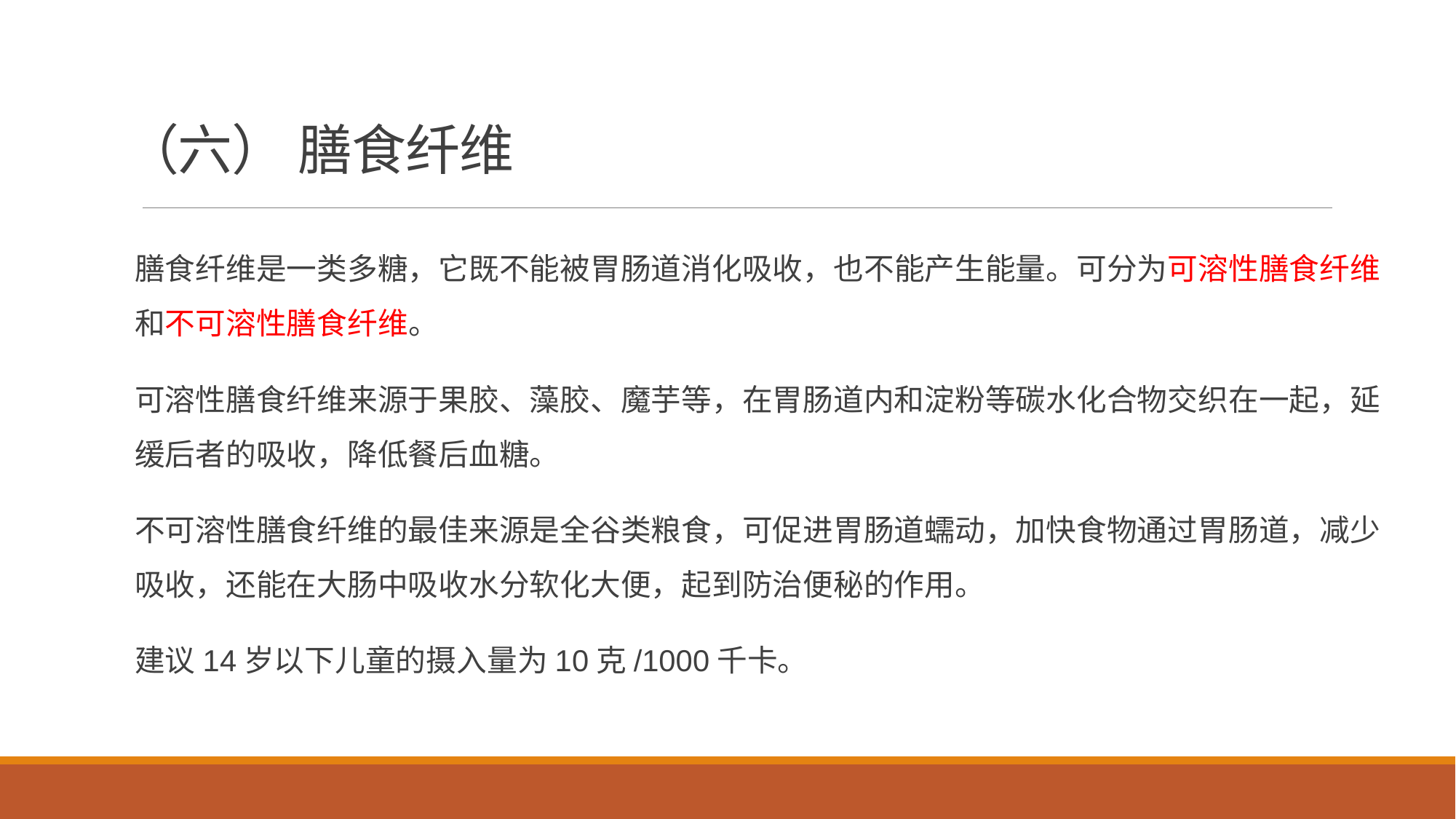

# （六） 膳食纤维

膳食纤维是一类多糖，它既不能被胃肠道消化吸收，也不能产生能量。可分为可溶性膳食纤维和不可溶性膳食纤维。
可溶性膳食纤维来源于果胶、藻胶、魔芋等，在胃肠道内和淀粉等碳水化合物交织在一起，延缓后者的吸收，降低餐后血糖。
不可溶性膳食纤维的最佳来源是全谷类粮食，可促进胃肠道蠕动，加快食物通过胃肠道，减少吸收，还能在大肠中吸收水分软化大便，起到防治便秘的作用。
建议14岁以下儿童的摄入量为10克/1000千卡。